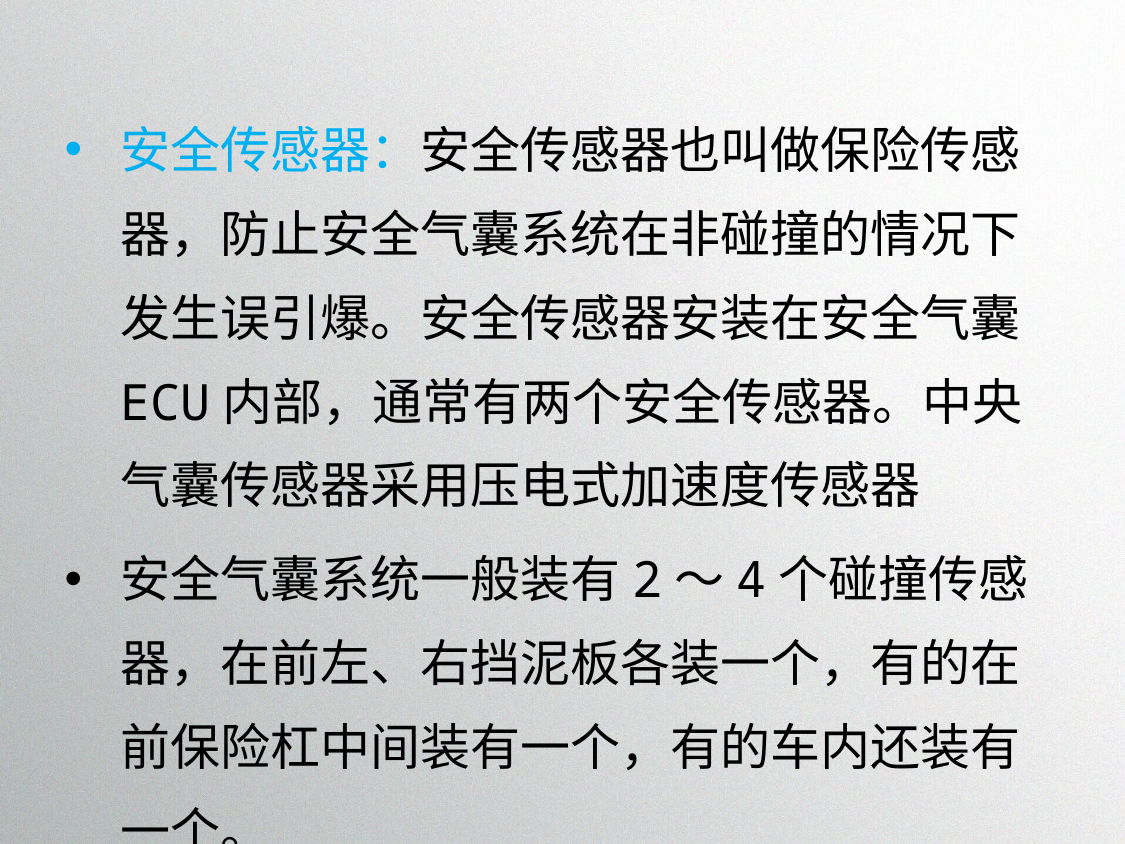

安全传感器：安全传感器也叫做保险传感器，防止安全气囊系统在非碰撞的情况下发生误引爆。安全传感器安装在安全气囊ECU内部，通常有两个安全传感器。中央气囊传感器采用压电式加速度传感器
安全气囊系统一般装有2～4个碰撞传感器，在前左、右挡泥板各装一个，有的在前保险杠中间装有一个，有的车内还装有一个。